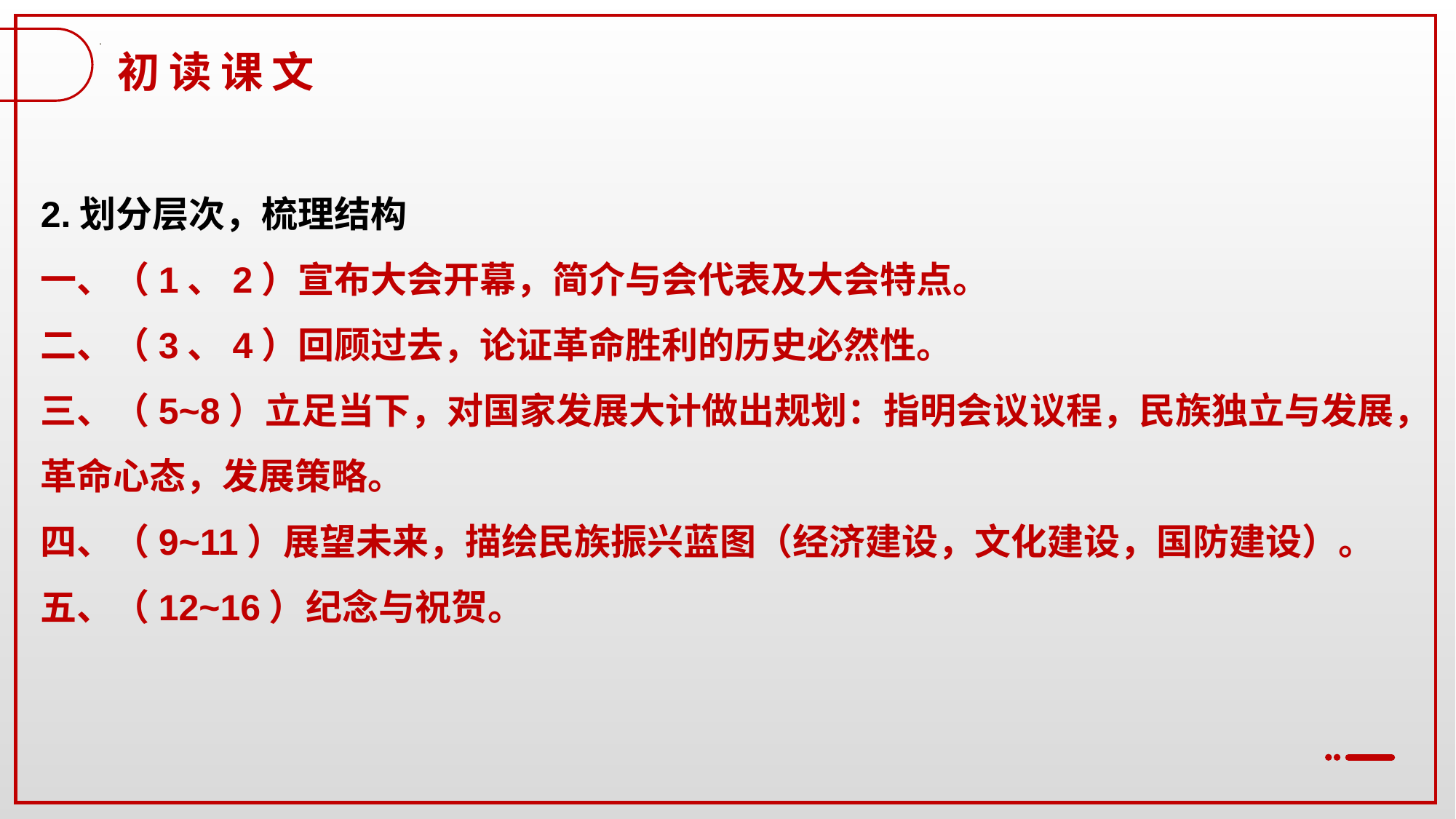

初读课文
2.划分层次，梳理结构
一、（1、2）宣布大会开幕，简介与会代表及大会特点。
二、（3、4）回顾过去，论证革命胜利的历史必然性。
三、（5~8）立足当下，对国家发展大计做出规划：指明会议议程，民族独立与发展，革命心态，发展策略。
四、（9~11）展望未来，描绘民族振兴蓝图（经济建设，文化建设，国防建设）。
五、（12~16）纪念与祝贺。